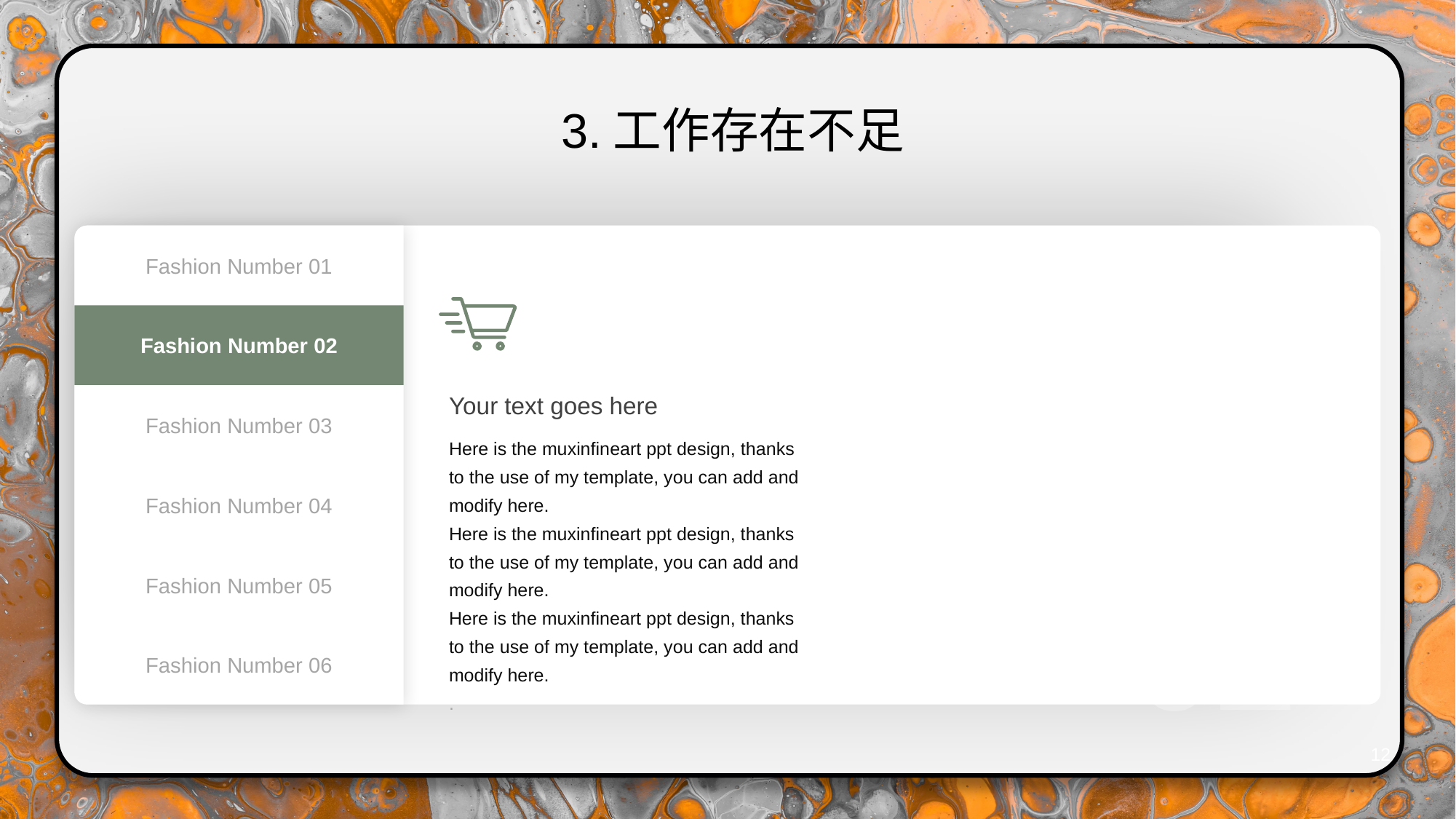

3.工作存在不足

Fashion Number 01

Fashion Number 02
Your text goes here
Here is the muxinfineart ppt design, thanks to the use of my template, you can add and modify here.
Here is the muxinfineart ppt design, thanks to the use of my template, you can add and modify here.
Here is the muxinfineart ppt design, thanks to the use of my template, you can add and modify here.
.
Fashion Number 03
Fashion Number 04
02
Fashion Number 05
Fashion Number 06
12